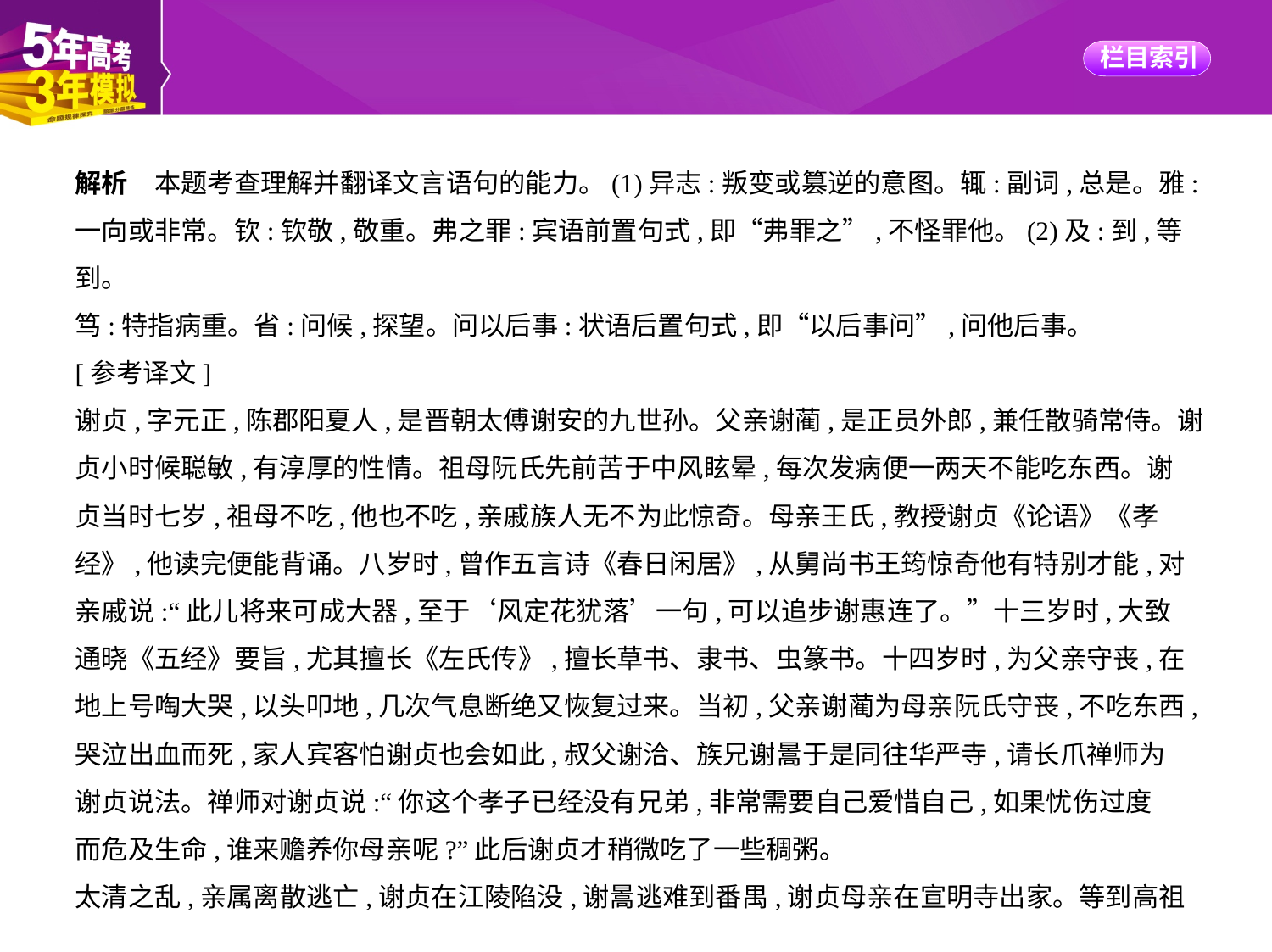

解析　本题考查理解并翻译文言语句的能力。(1)异志:叛变或篡逆的意图。辄:副词,总是。雅:
一向或非常。钦:钦敬,敬重。弗之罪:宾语前置句式,即“弗罪之”,不怪罪他。(2)及:到,等到。
笃:特指病重。省:问候,探望。问以后事:状语后置句式,即“以后事问”,问他后事。
[参考译文]
谢贞,字元正,陈郡阳夏人,是晋朝太傅谢安的九世孙。父亲谢蔺,是正员外郎,兼任散骑常侍。谢
贞小时候聪敏,有淳厚的性情。祖母阮氏先前苦于中风眩晕,每次发病便一两天不能吃东西。谢
贞当时七岁,祖母不吃,他也不吃,亲戚族人无不为此惊奇。母亲王氏,教授谢贞《论语》《孝
经》,他读完便能背诵。八岁时,曾作五言诗《春日闲居》,从舅尚书王筠惊奇他有特别才能,对
亲戚说:“此儿将来可成大器,至于‘风定花犹落’一句,可以追步谢惠连了。”十三岁时,大致
通晓《五经》要旨,尤其擅长《左氏传》,擅长草书、隶书、虫篆书。十四岁时,为父亲守丧,在
地上号啕大哭,以头叩地,几次气息断绝又恢复过来。当初,父亲谢蔺为母亲阮氏守丧,不吃东西,
哭泣出血而死,家人宾客怕谢贞也会如此,叔父谢洽、族兄谢暠于是同往华严寺,请长爪禅师为
谢贞说法。禅师对谢贞说:“你这个孝子已经没有兄弟,非常需要自己爱惜自己,如果忧伤过度
而危及生命,谁来赡养你母亲呢?”此后谢贞才稍微吃了一些稠粥。
太清之乱,亲属离散逃亡,谢贞在江陵陷没,谢暠逃难到番禺,谢贞母亲在宣明寺出家。等到高祖